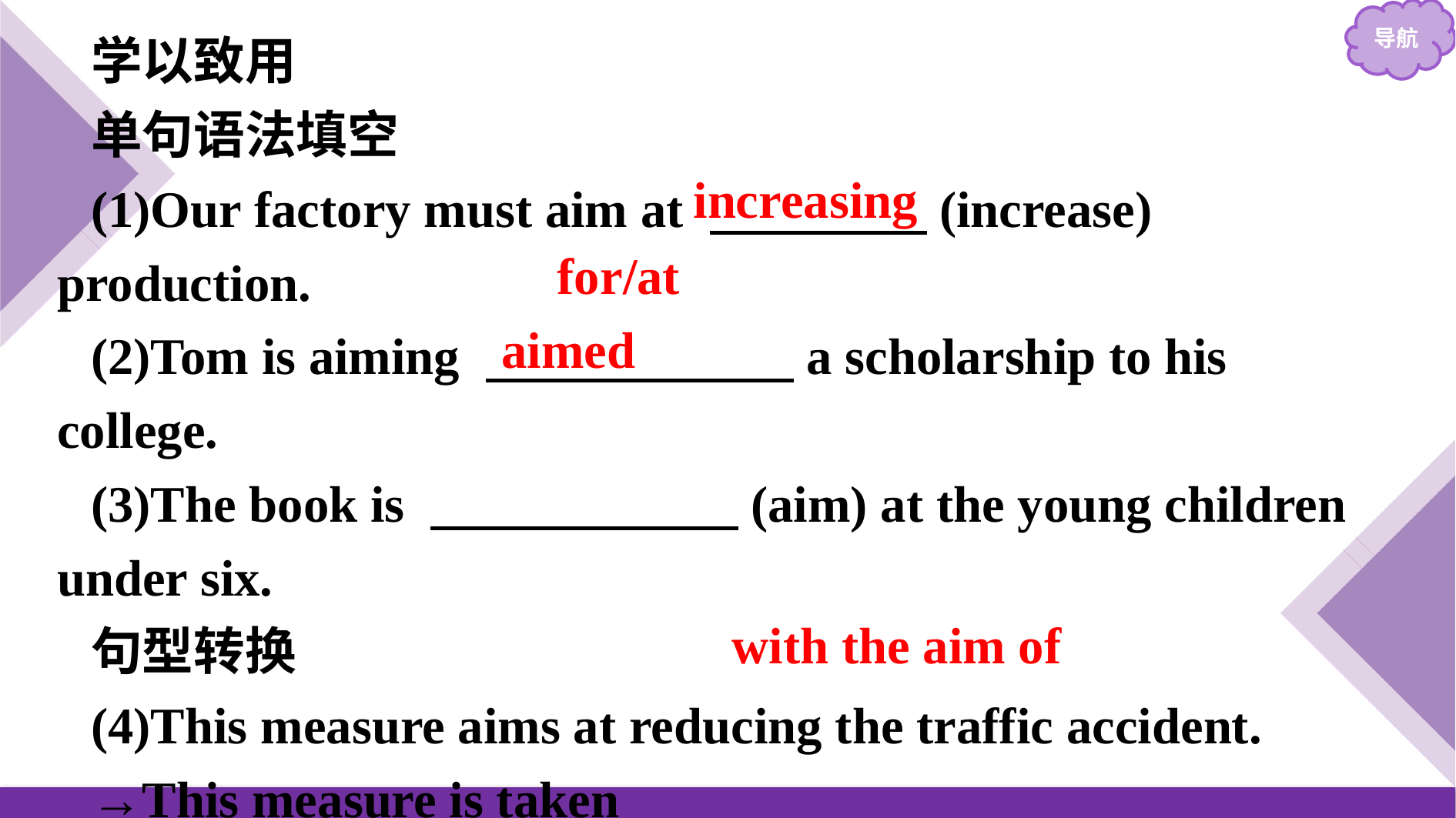

学以致用
单句语法填空
(1)Our factory must aim at 　　 　　(increase) production.
(2)Tom is aiming 　　　　　　a scholarship to his college.
(3)The book is 　　　　　　(aim) at the young children under six.
句型转换
(4)This measure aims at reducing the traffic accident.
→This measure is taken　　　　　　     　　　　reducing the traffic accident.
increasing
for/at
aimed
with the aim of